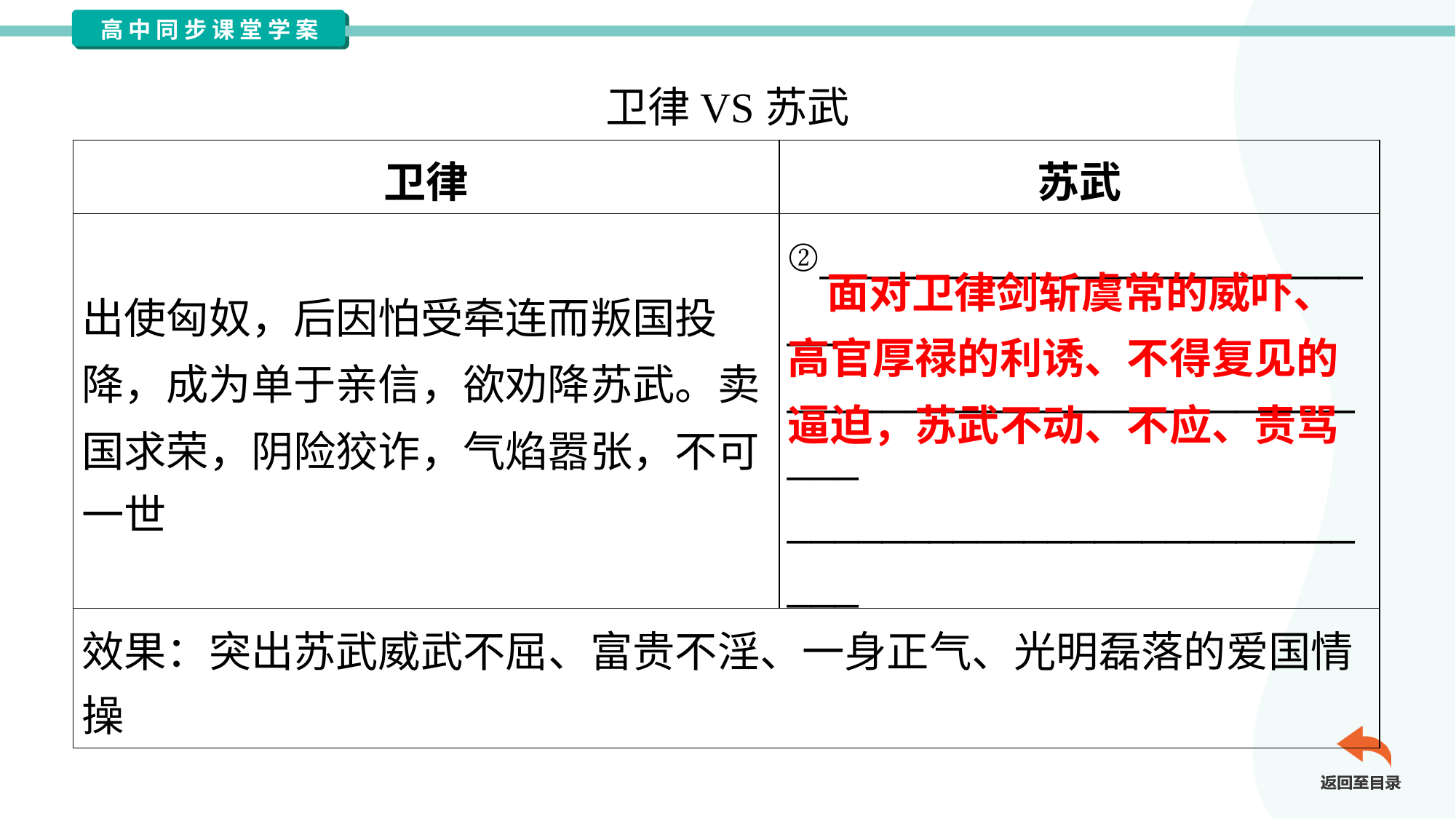

卫律VS苏武
| 卫律 | 苏武 |
| --- | --- |
| 出使匈奴，后因怕受牵连而叛国投 降，成为单于亲信，欲劝降苏武。卖 国求荣，阴险狡诈，气焰嚣张，不可 一世 | ②\_\_\_\_\_\_\_\_\_\_\_\_\_\_\_\_\_\_\_\_\_\_\_\_\_ \_\_\_\_\_\_\_\_\_\_\_\_\_\_\_\_\_\_\_\_\_\_\_\_\_\_\_ \_\_\_\_\_\_\_\_\_\_\_\_\_\_\_\_\_\_\_\_\_\_\_\_\_\_\_ |
| 效果：突出苏武威武不屈、富贵不淫、一身正气、光明磊落的爱国情 操 |  |
   面对卫律剑斩虞常的威吓、高官厚禄的利诱、不得复见的逼迫，苏武不动、不应、责骂